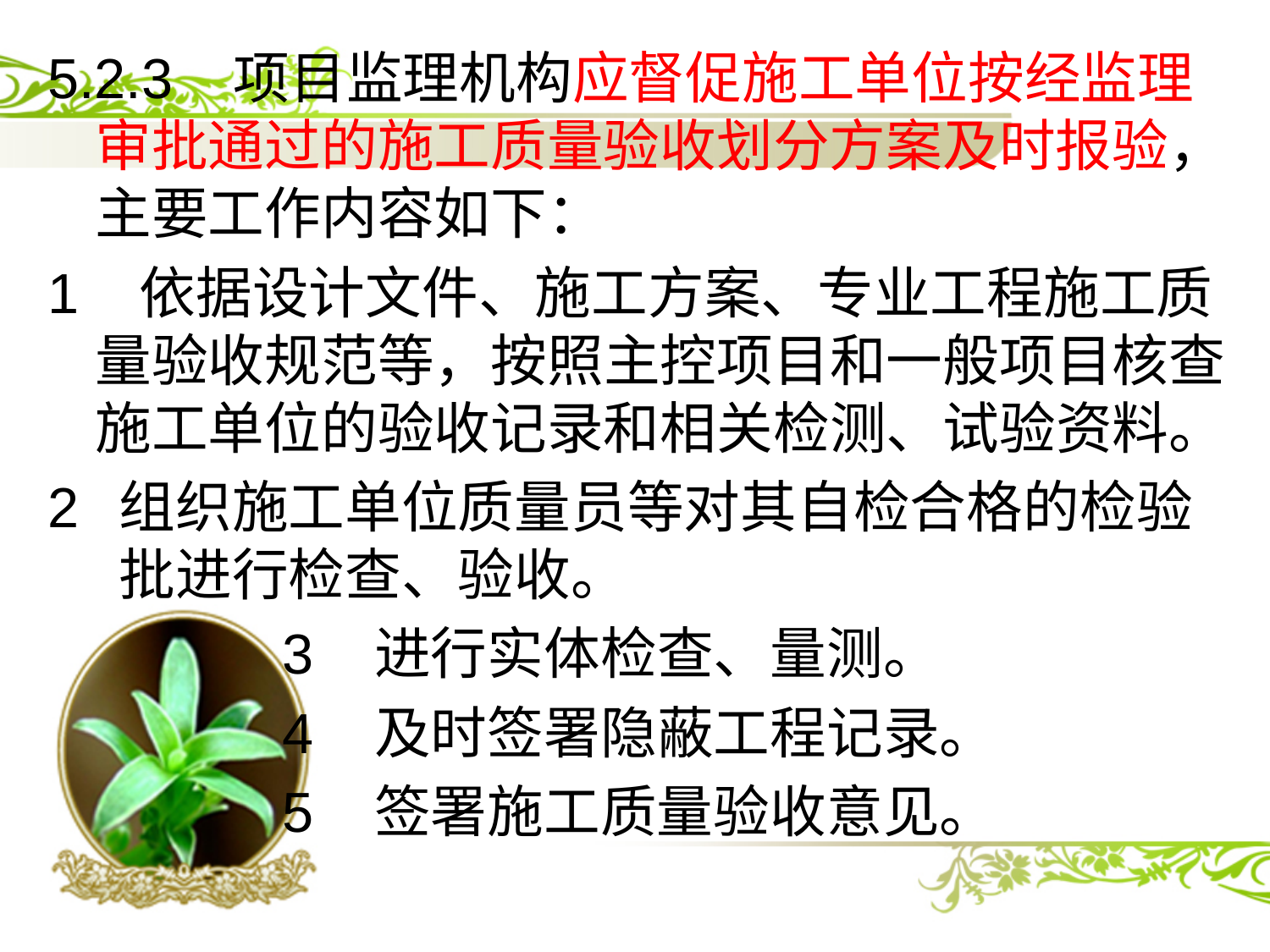

5.2.3   项目监理机构应督促施工单位按经监理审批通过的施工质量验收划分方案及时报验，主要工作内容如下：
1   依据设计文件、施工方案、专业工程施工质量验收规范等，按照主控项目和一般项目核查施工单位的验收记录和相关检测、试验资料。
组织施工单位质量员等对其自检合格的检验批进行检查、验收。
               3   进行实体检查、量测。
               4   及时签署隐蔽工程记录。
               5   签署施工质量验收意见。